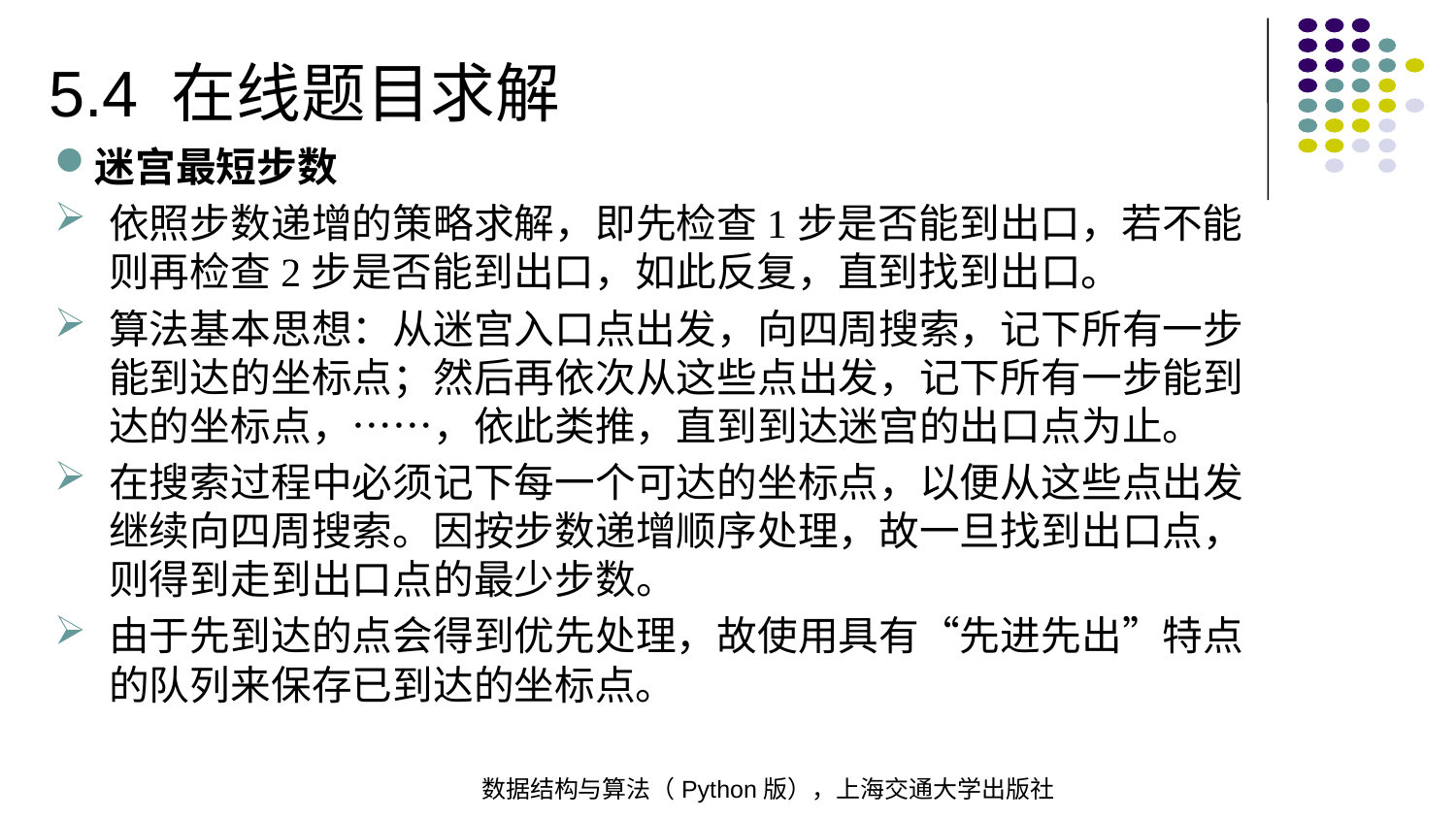

5.4 在线题目求解
迷宫最短步数
依照步数递增的策略求解，即先检查1步是否能到出口，若不能则再检查2步是否能到出口，如此反复，直到找到出口。
算法基本思想：从迷宫入口点出发，向四周搜索，记下所有一步能到达的坐标点；然后再依次从这些点出发，记下所有一步能到达的坐标点，……，依此类推，直到到达迷宫的出口点为止。
在搜索过程中必须记下每一个可达的坐标点，以便从这些点出发继续向四周搜索。因按步数递增顺序处理，故一旦找到出口点，则得到走到出口点的最少步数。
由于先到达的点会得到优先处理，故使用具有“先进先出”特点的队列来保存已到达的坐标点。